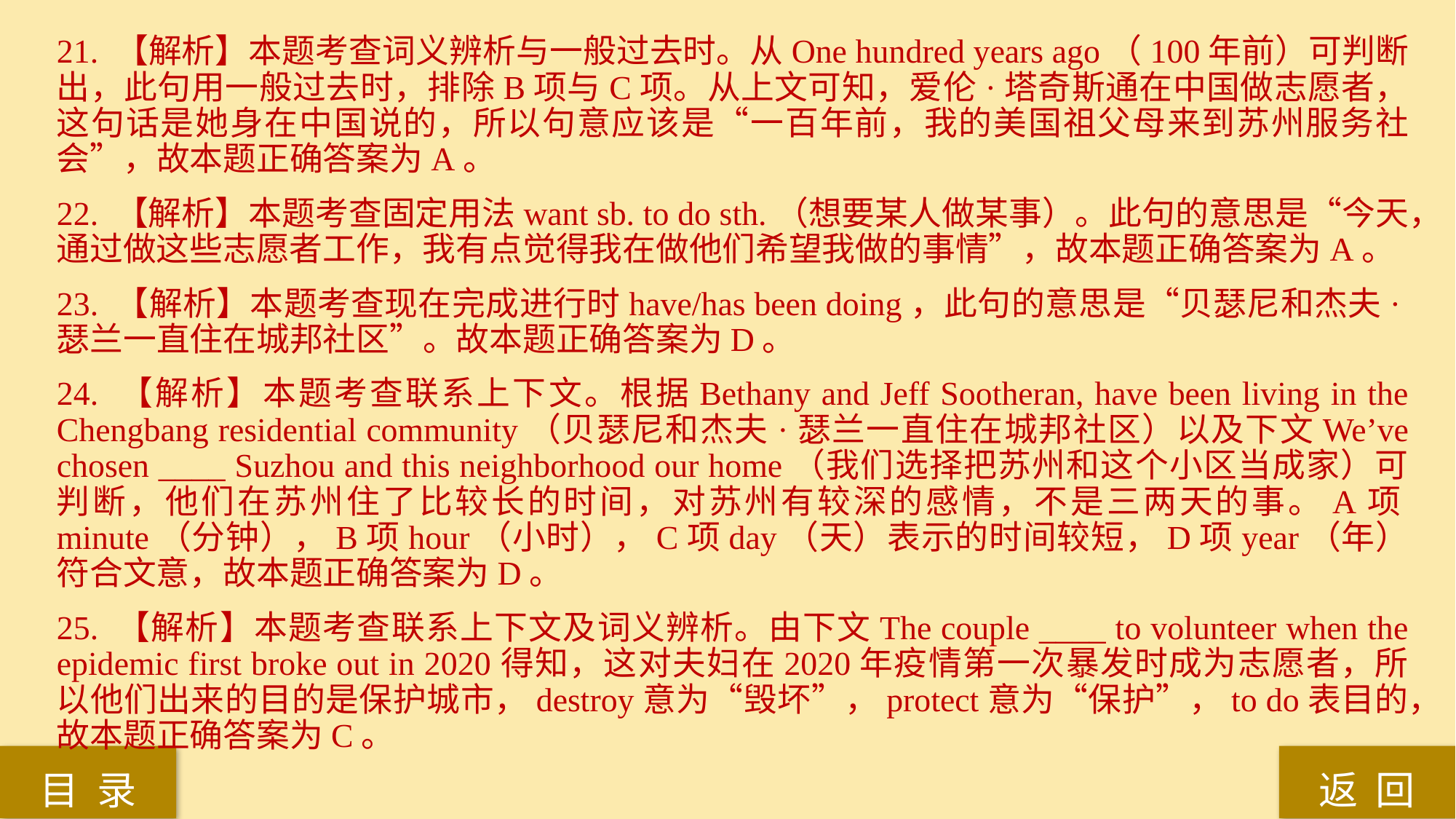

21. 【解析】本题考查词义辨析与一般过去时。从One hundred years ago（100年前）可判断出，此句用一般过去时，排除B项与C项。从上文可知，爱伦·塔奇斯通在中国做志愿者，这句话是她身在中国说的，所以句意应该是“一百年前，我的美国祖父母来到苏州服务社会”，故本题正确答案为A。
22. 【解析】本题考查固定用法want sb. to do sth.（想要某人做某事）。此句的意思是“今天，通过做这些志愿者工作，我有点觉得我在做他们希望我做的事情”，故本题正确答案为A。
23. 【解析】本题考查现在完成进行时have/has been doing，此句的意思是“贝瑟尼和杰夫·瑟兰一直住在城邦社区”。故本题正确答案为D。
24. 【解析】本题考查联系上下文。根据Bethany and Jeff Sootheran, have been living in the Chengbang residential community（贝瑟尼和杰夫·瑟兰一直住在城邦社区）以及下文We’ve chosen ____ Suzhou and this neighborhood our home（我们选择把苏州和这个小区当成家）可判断，他们在苏州住了比较长的时间，对苏州有较深的感情，不是三两天的事。A项minute（分钟），B项hour（小时），C项day（天）表示的时间较短，D项year（年）符合文意，故本题正确答案为D。
25. 【解析】本题考查联系上下文及词义辨析。由下文The couple ____ to volunteer when the epidemic first broke out in 2020得知，这对夫妇在2020年疫情第一次暴发时成为志愿者，所以他们出来的目的是保护城市，destroy意为“毁坏”，protect意为“保护”，to do表目的，故本题正确答案为C。
返  回